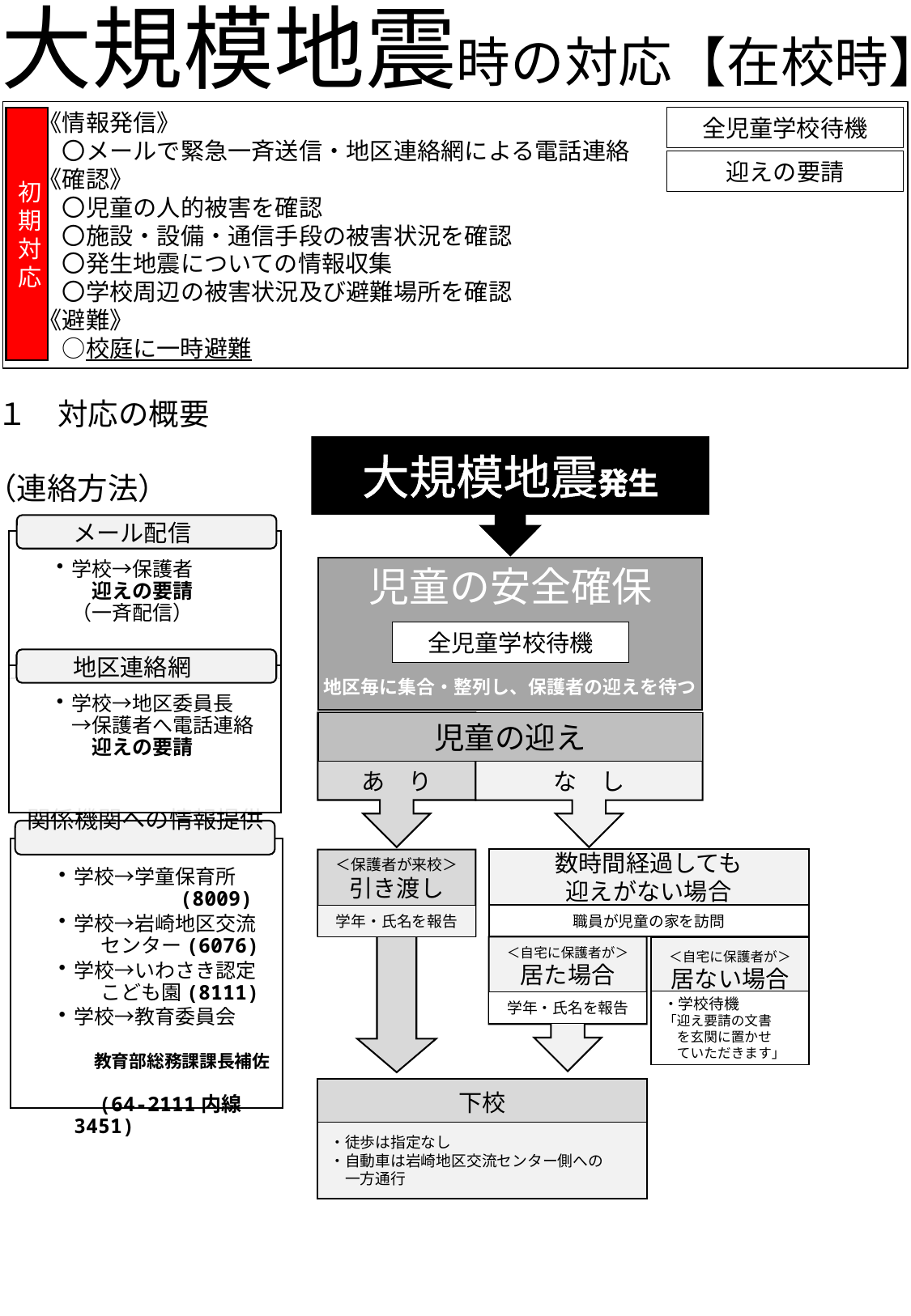

大規模地震時の対応【在校時】
　《情報発信》
　　〇メールで緊急一斉送信・地区連絡網による電話連絡
　《確認》
　　〇児童の人的被害を確認
　　〇施設・設備・通信手段の被害状況を確認
　　〇発生地震についての情報収集
　　〇学校周辺の被害状況及び避難場所を確認
　《避難》
　　○校庭に一時避難
全児童学校待機
初期対応
迎えの要請
学校→保護者
　迎えの要請
（一斉配信）

メール配信
１　対応の概要
大規模地震発生
（連絡方法）
学校→地区委員長
→保護者へ電話連絡
　迎えの要請

地区連絡網
児童の安全確保

全児童学校待機
地区毎に集合・整列し、保護者の迎えを待つ

あ　り

な　し
児童の迎え
学校→学童保育所
　　　　　(8009)
学校→岩崎地区交流
      センター(6076)
学校→いわさき認定
      こども園(8111)
学校→教育委員会　　　
　教育部総務課課長補佐　　　 　　　
　(64-2111内線3451)
関係機関への情報提供
数時間経過しても
迎えがない場合
＜保護者が来校＞
引き渡し

学年・氏名を報告
職員が児童の家を訪問
＜自宅に保護者が＞
居た場合

＜自宅に保護者が＞
居ない場合

・学校待機
「迎え要請の文書
　を玄関に置かせ
　ていただきます」
学年・氏名を報告
下校

・徒歩は指定なし
・自動車は岩崎地区交流センター側への
　一方通行